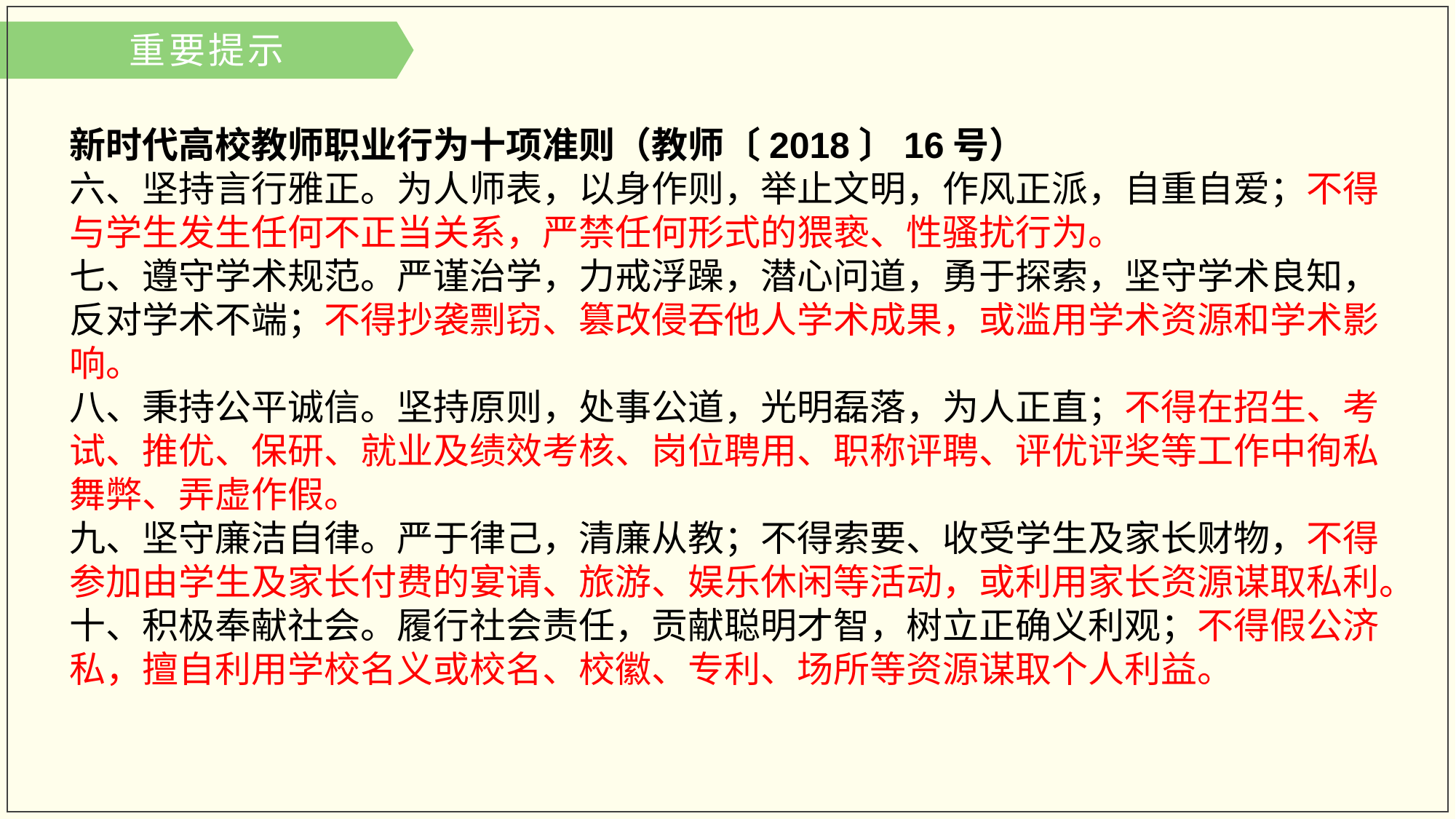

重要提示

新时代高校教师职业行为十项准则（教师〔2018〕16号）
六、坚持言行雅正。为人师表，以身作则，举止文明，作风正派，自重自爱；不得与学生发生任何不正当关系，严禁任何形式的猥亵、性骚扰行为。
七、遵守学术规范。严谨治学，力戒浮躁，潜心问道，勇于探索，坚守学术良知，反对学术不端；不得抄袭剽窃、篡改侵吞他人学术成果，或滥用学术资源和学术影响。
八、秉持公平诚信。坚持原则，处事公道，光明磊落，为人正直；不得在招生、考试、推优、保研、就业及绩效考核、岗位聘用、职称评聘、评优评奖等工作中徇私舞弊、弄虚作假。
九、坚守廉洁自律。严于律己，清廉从教；不得索要、收受学生及家长财物，不得参加由学生及家长付费的宴请、旅游、娱乐休闲等活动，或利用家长资源谋取私利。
十、积极奉献社会。履行社会责任，贡献聪明才智，树立正确义利观；不得假公济私，擅自利用学校名义或校名、校徽、专利、场所等资源谋取个人利益。